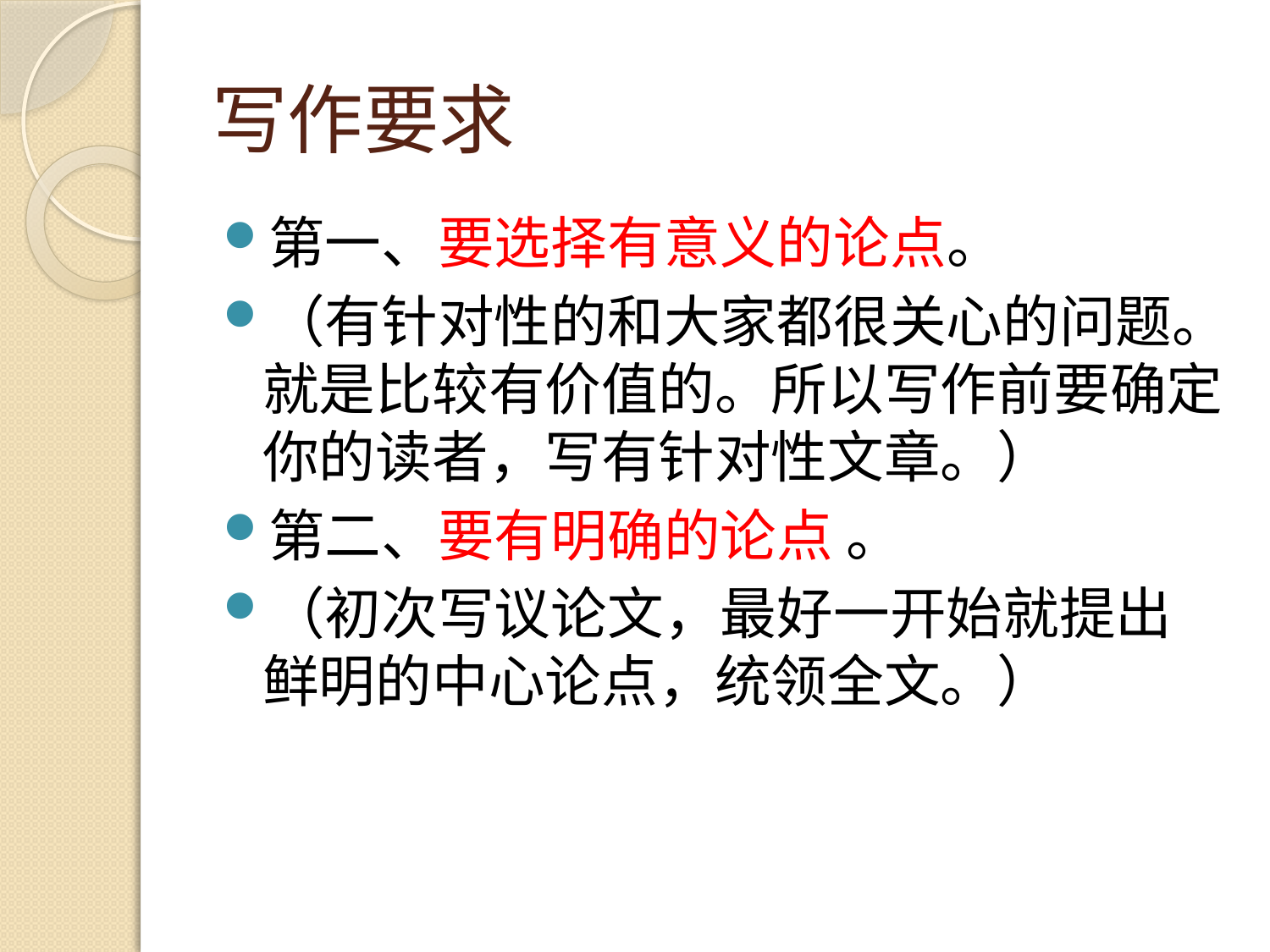

# 写作要求
第一、要选择有意义的论点。
（有针对性的和大家都很关心的问题。就是比较有价值的。所以写作前要确定你的读者，写有针对性文章。）
第二、要有明确的论点 。
（初次写议论文，最好一开始就提出鲜明的中心论点，统领全文。）